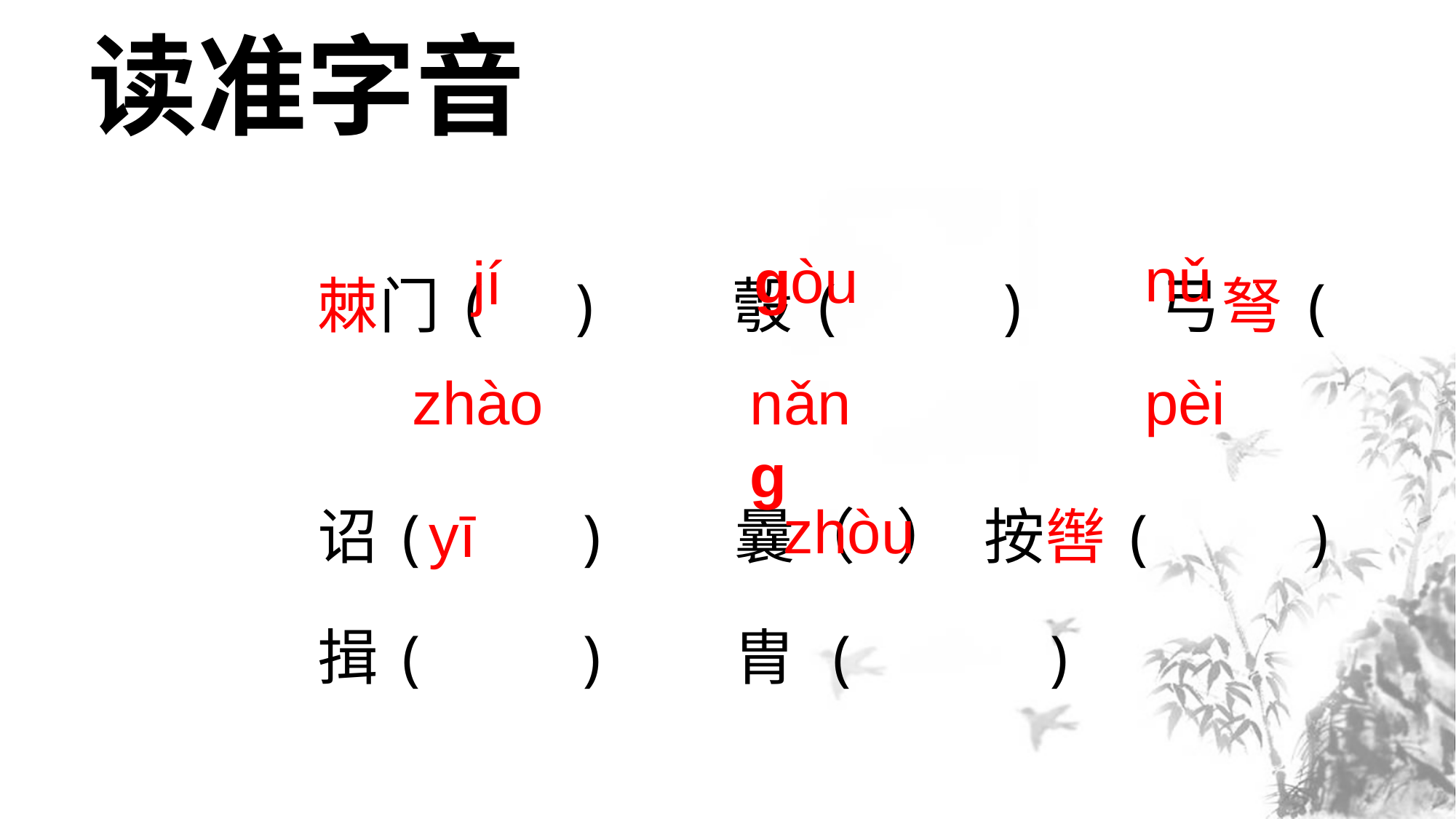

读准字音
棘门(  )   彀(    )   弓弩(   )
诏(    )   曩（   ）  按辔(    )
揖(    )   胄 (     )
nǔ
ɡòu
jí
zhào
nǎnɡ
pèi
zhòu
yī